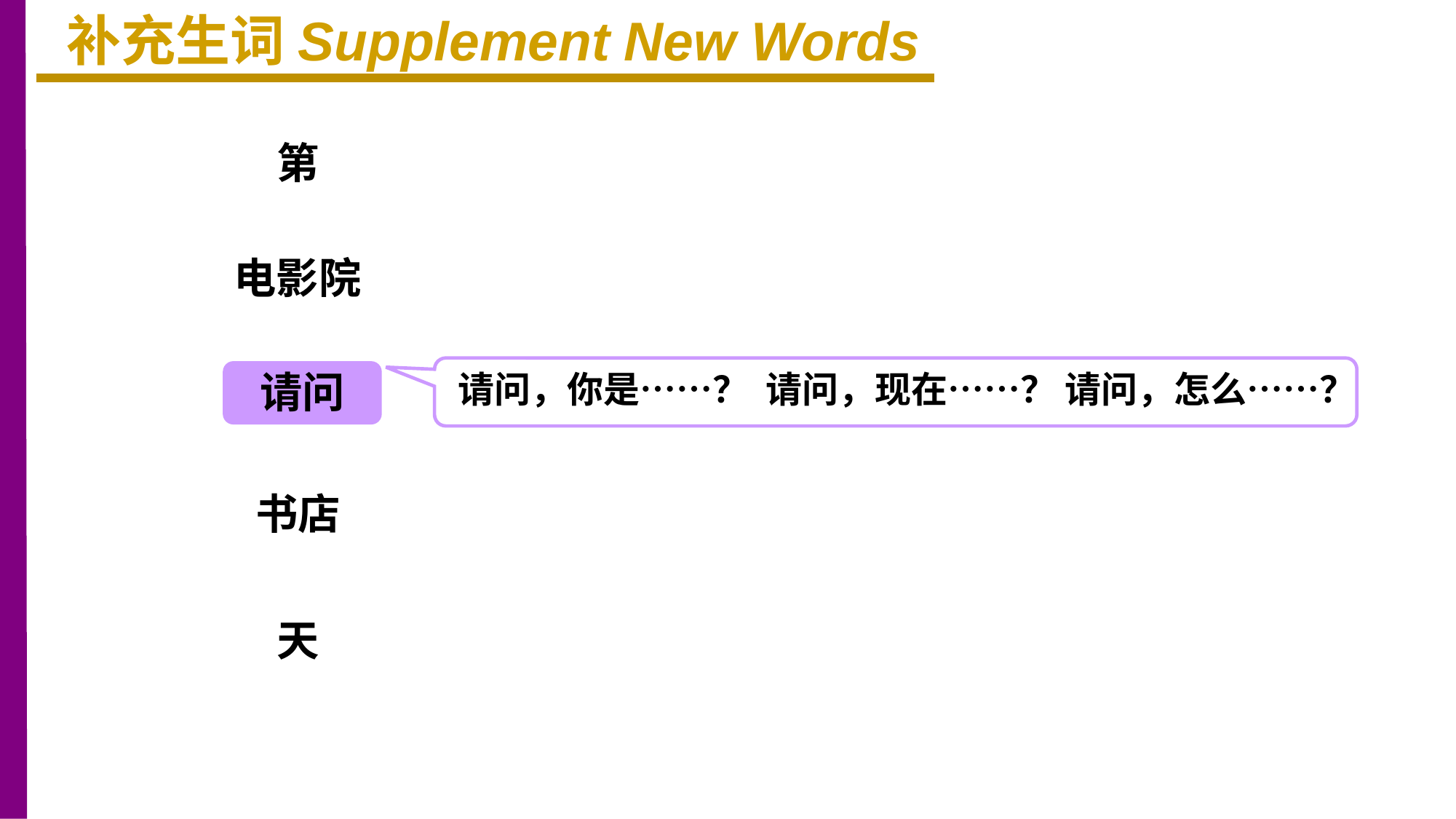

补充生词Supplement New Words
第
电影院

请问

请问，你是……？  请问，现在……？ 请问，怎么……？
书店
天